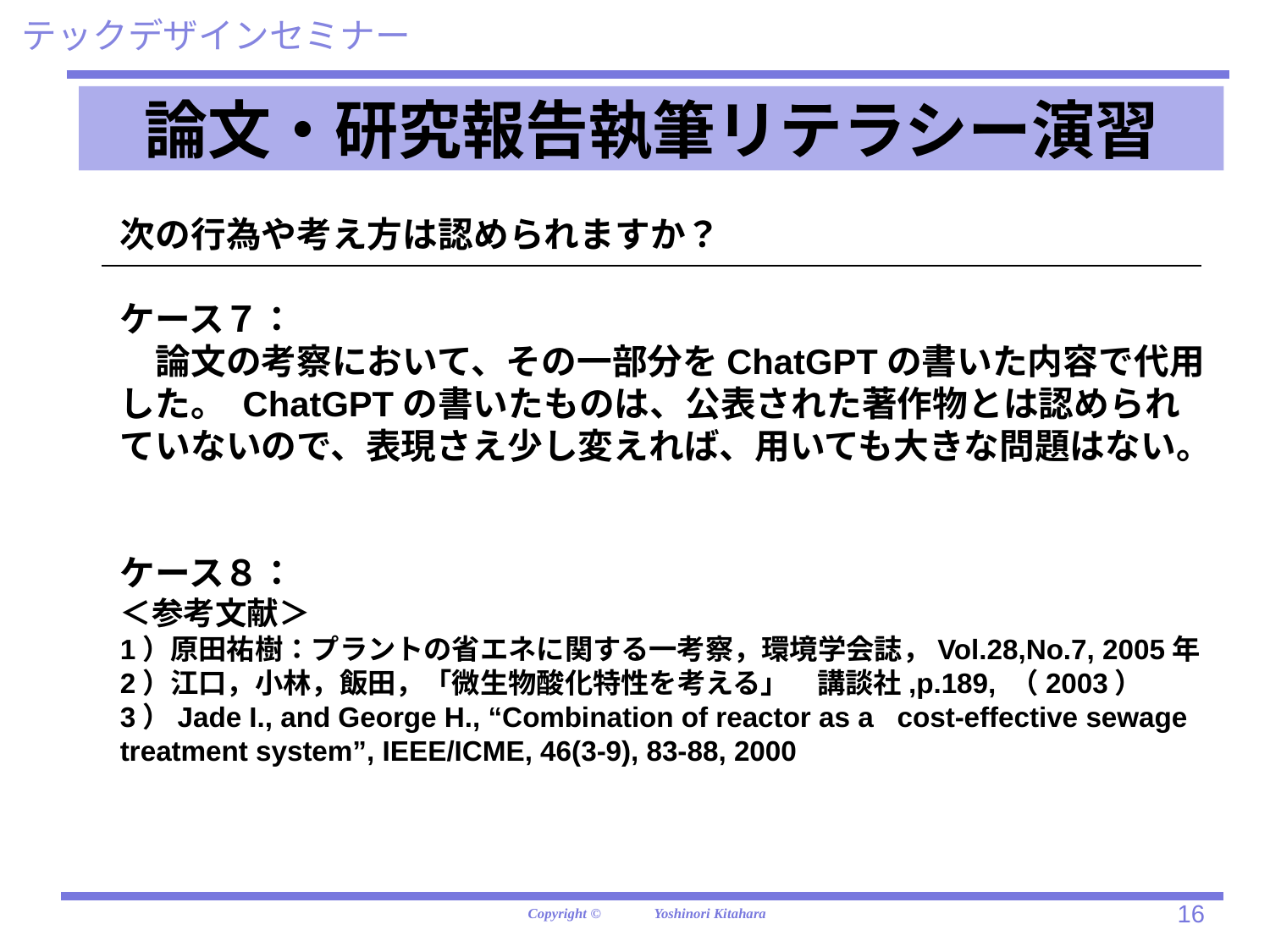

論文・研究報告執筆リテラシー演習
次の行為や考え方は認められますか？

ケース７：
　論文の考察において、その一部分をChatGPTの書いた内容で代用した。 ChatGPTの書いたものは、公表された著作物とは認められていないので、表現さえ少し変えれば、用いても大きな問題はない。

ケース８：
＜参考文献＞
1）原田祐樹：プラントの省エネに関する一考察，環境学会誌，Vol.28,No.7, 2005年
2）江口，小林，飯田，「微生物酸化特性を考える」　講談社,p.189, （2003）
3）Jade I., and George H., “Combination of reactor as a   cost-effective sewage treatment system”, IEEE/ICME, 46(3-9), 83-88, 2000